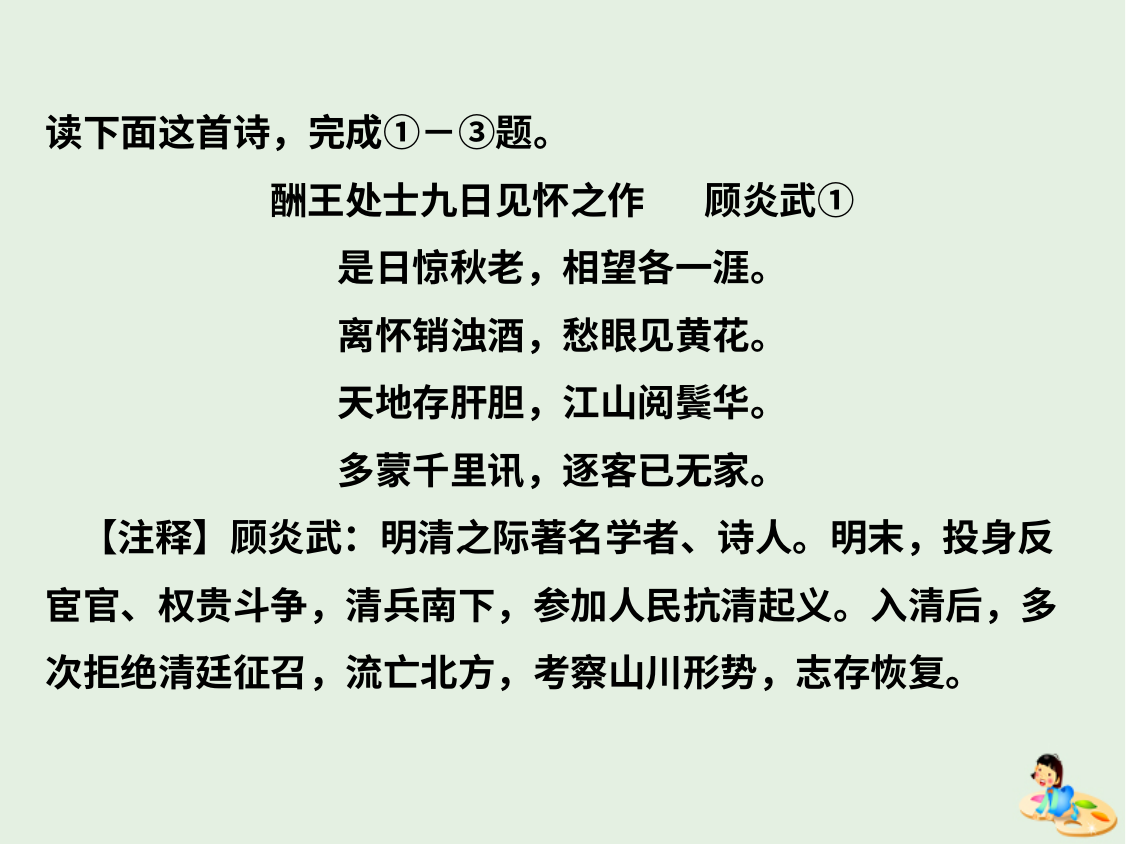

读下面这首诗，完成①－③题。
酬王处士九日见怀之作       顾炎武①
是日惊秋老，相望各一涯。
离怀销浊酒，愁眼见黄花。
天地存肝胆，江山阅鬓华。
多蒙千里讯，逐客已无家。
   【注释】顾炎武：明清之际著名学者、诗人。明末，投身反宦官、权贵斗争，清兵南下，参加人民抗清起义。入清后，多次拒绝清廷征召，流亡北方，考察山川形势，志存恢复。